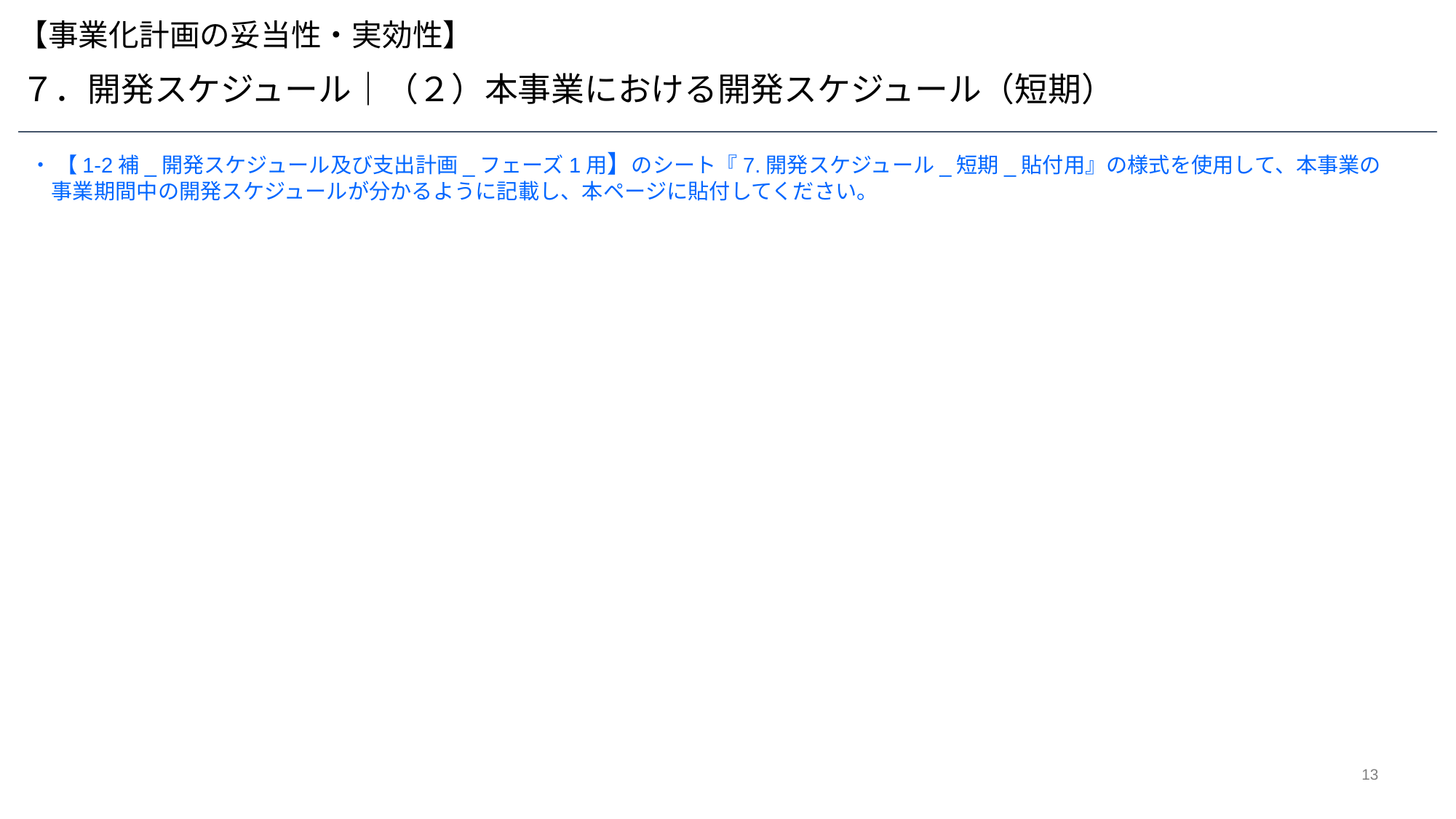

【事業化計画の妥当性・実効性】
７．開発スケジュール｜（２）本事業における開発スケジュール（短期）
・ 【1-2補_開発スケジュール及び支出計画_フェーズ1用】のシート『7.開発スケジュール_短期_貼付用』の様式を使用して、本事業の事業期間中の開発スケジュールが分かるように記載し、本ページに貼付してください。